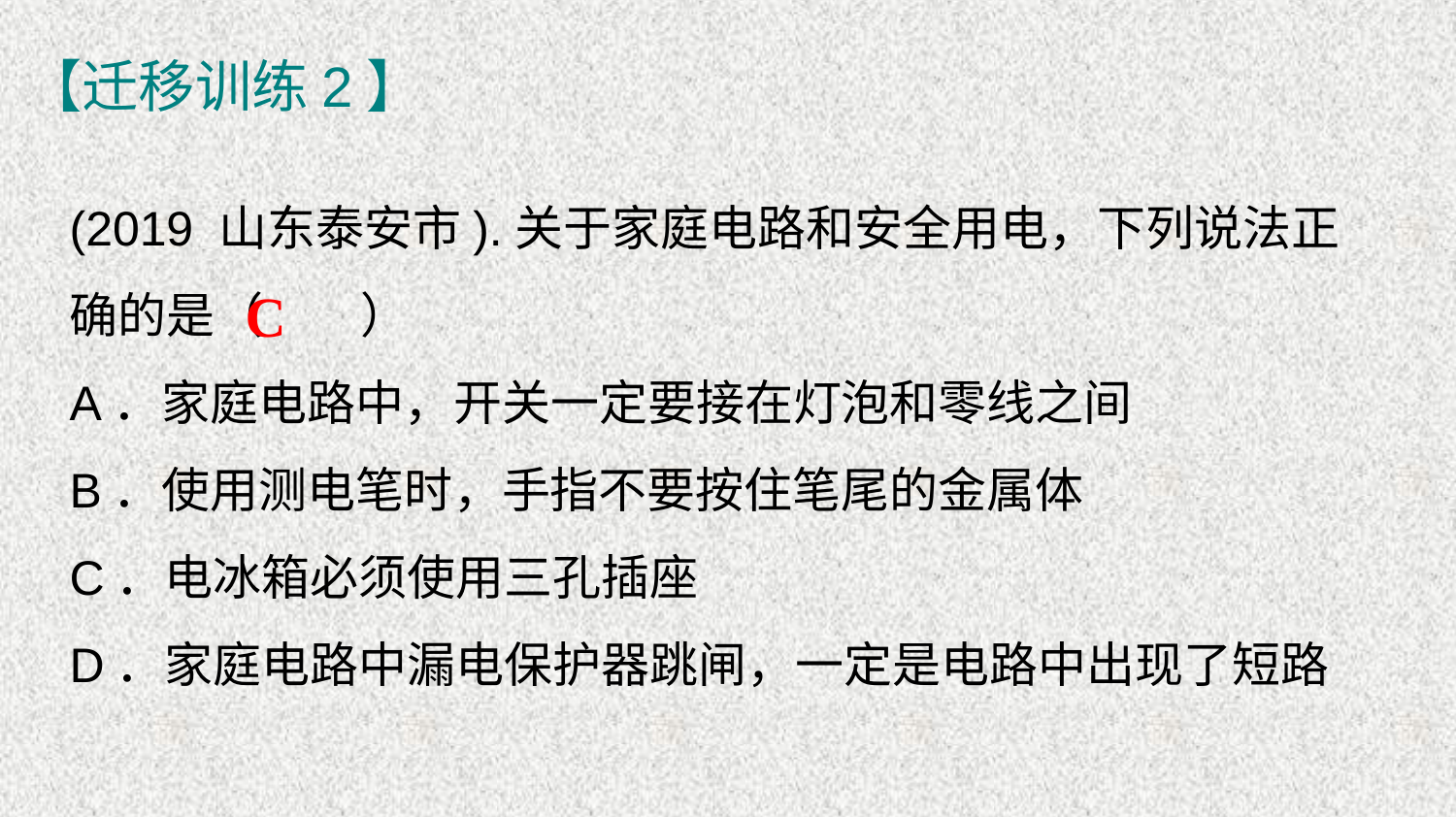

【迁移训练2】
(2019 山东泰安市).关于家庭电路和安全用电，下列说法正确的是（　　）
A．家庭电路中，开关一定要接在灯泡和零线之间
B．使用测电笔时，手指不要按住笔尾的金属体
C．电冰箱必须使用三孔插座
D．家庭电路中漏电保护器跳闸，一定是电路中出现了短路
C